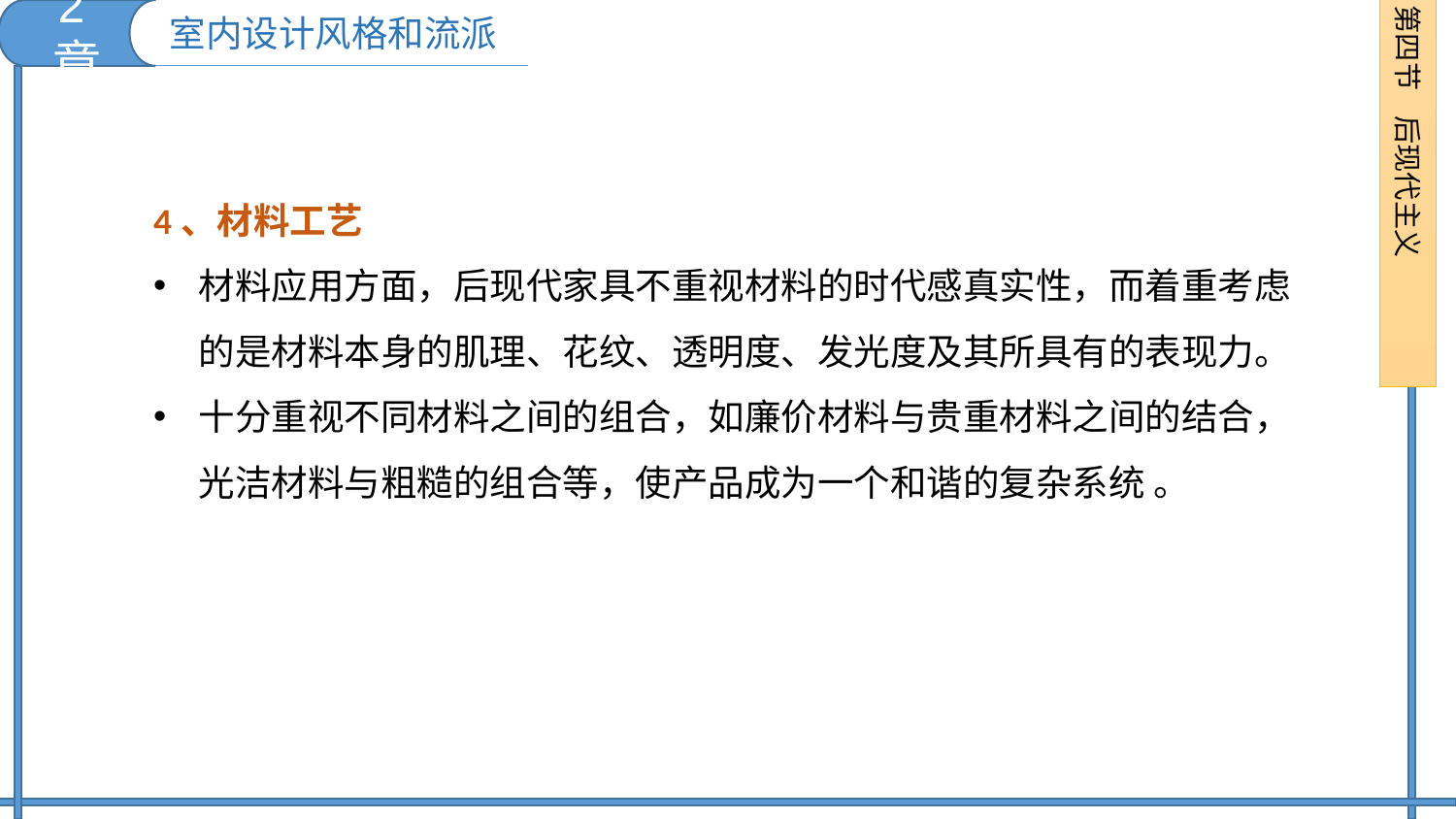

2章
第四节    后现代主义
室内设计风格和流派

4、材料工艺
材料应用方面，后现代家具不重视材料的时代感真实性，而着重考虑的是材料本身的肌理、花纹、透明度、发光度及其所具有的表现力。
十分重视不同材料之间的组合，如廉价材料与贵重材料之间的结合，光洁材料与粗糙的组合等，使产品成为一个和谐的复杂系统 。